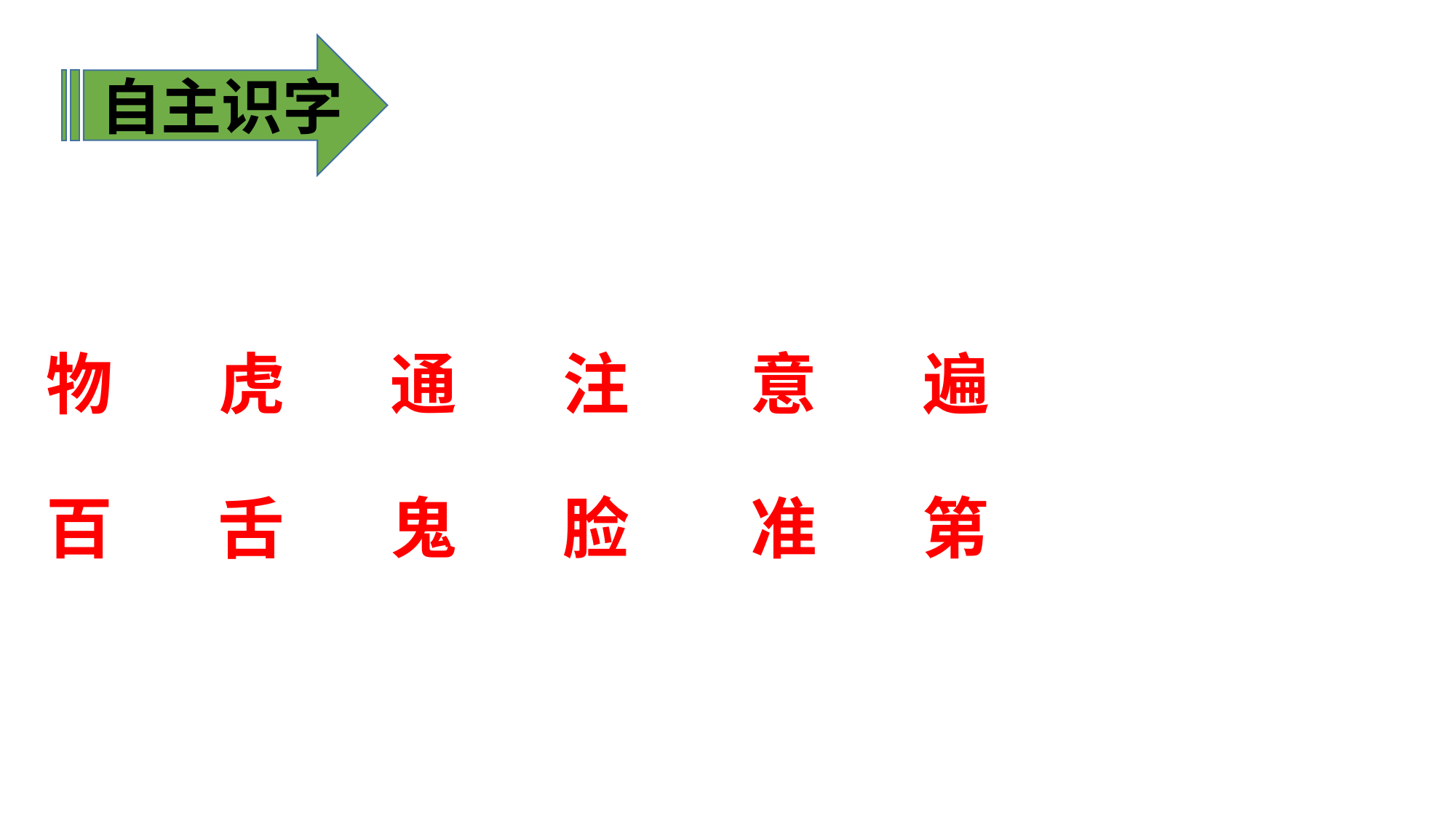

自主识字
物       虎       通       注        意       遍
百       舌       鬼       脸        准       第